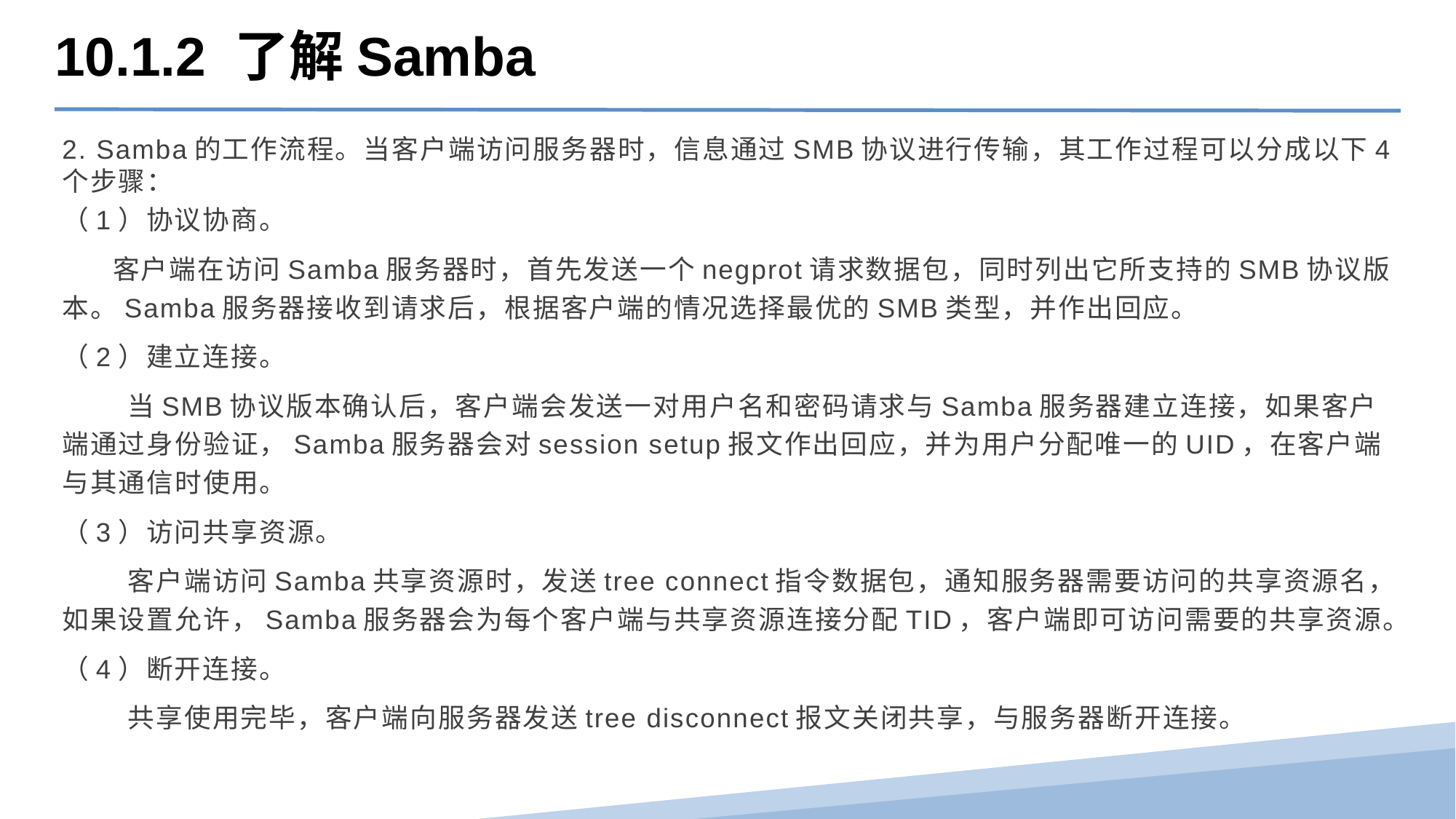

10.1.2 了解Samba
2. Samba的工作流程。当客户端访问服务器时，信息通过SMB协议进行传输，其工作过程可以分成以下4个步骤：
（1）协议协商。
      客户端在访问Samba服务器时，首先发送一个negprot请求数据包，同时列出它所支持的SMB协议版本。Samba服务器接收到请求后，根据客户端的情况选择最优的SMB类型，并作出回应。
（2）建立连接。
        当SMB协议版本确认后，客户端会发送一对用户名和密码请求与Samba服务器建立连接，如果客户端通过身份验证，Samba服务器会对session setup报文作出回应，并为用户分配唯一的UID，在客户端与其通信时使用。
（3）访问共享资源。
        客户端访问Samba共享资源时，发送tree connect指令数据包，通知服务器需要访问的共享资源名，如果设置允许，Samba服务器会为每个客户端与共享资源连接分配TID，客户端即可访问需要的共享资源。
（4）断开连接。
        共享使用完毕，客户端向服务器发送tree disconnect报文关闭共享，与服务器断开连接。